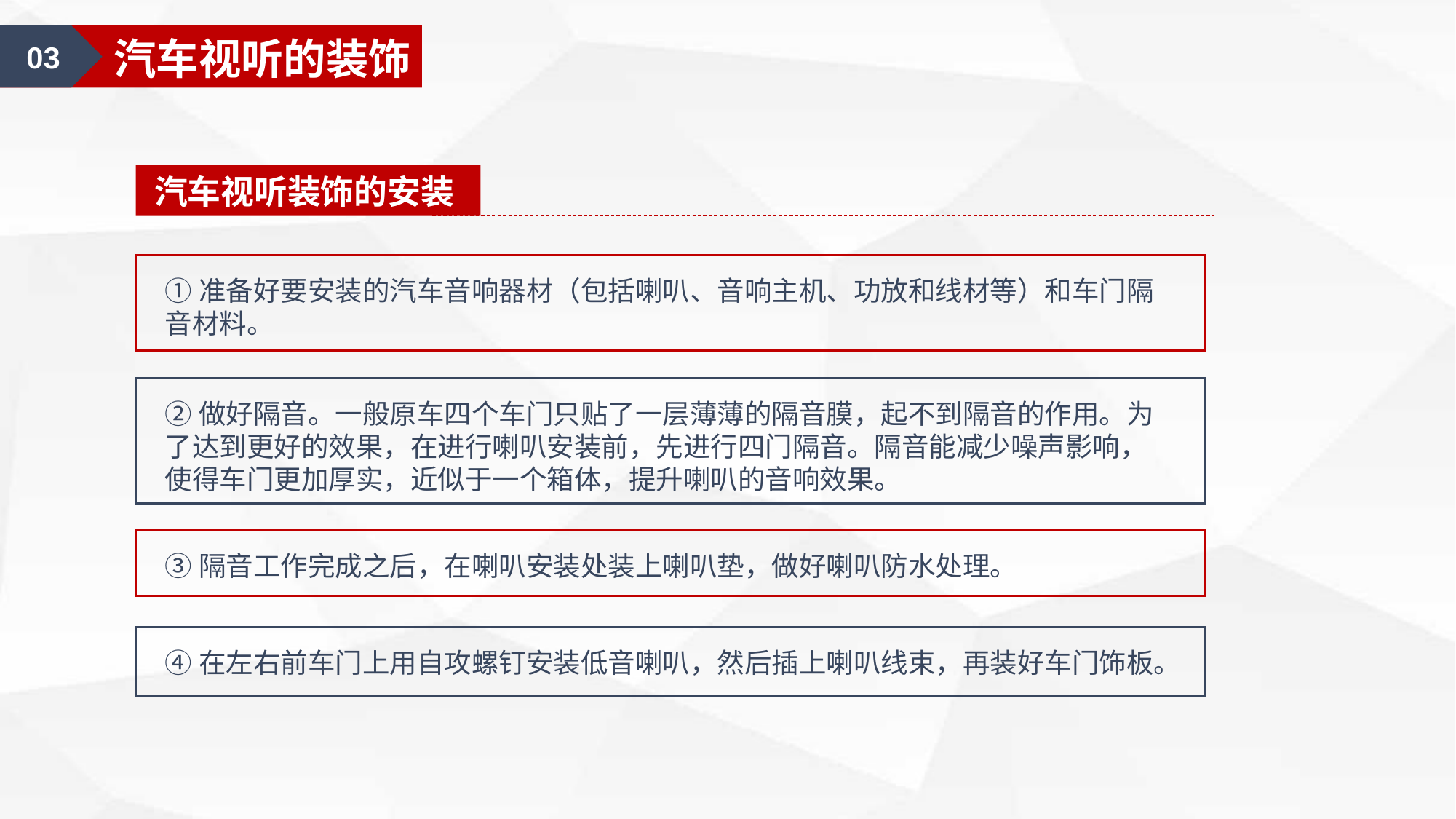

03
汽车视听的装饰
汽车视听装饰的安装

①准备好要安装的汽车音响器材（包括喇叭、音响主机、功放和线材等）和车门隔音材料。

②做好隔音。一般原车四个车门只贴了一层薄薄的隔音膜，起不到隔音的作用。为了达到更好的效果，在进行喇叭安装前，先进行四门隔音。隔音能减少噪声影响，使得车门更加厚实，近似于一个箱体，提升喇叭的音响效果。

③隔音工作完成之后，在喇叭安装处装上喇叭垫，做好喇叭防水处理。

④在左右前车门上用自攻螺钉安装低音喇叭，然后插上喇叭线束，再装好车门饰板。